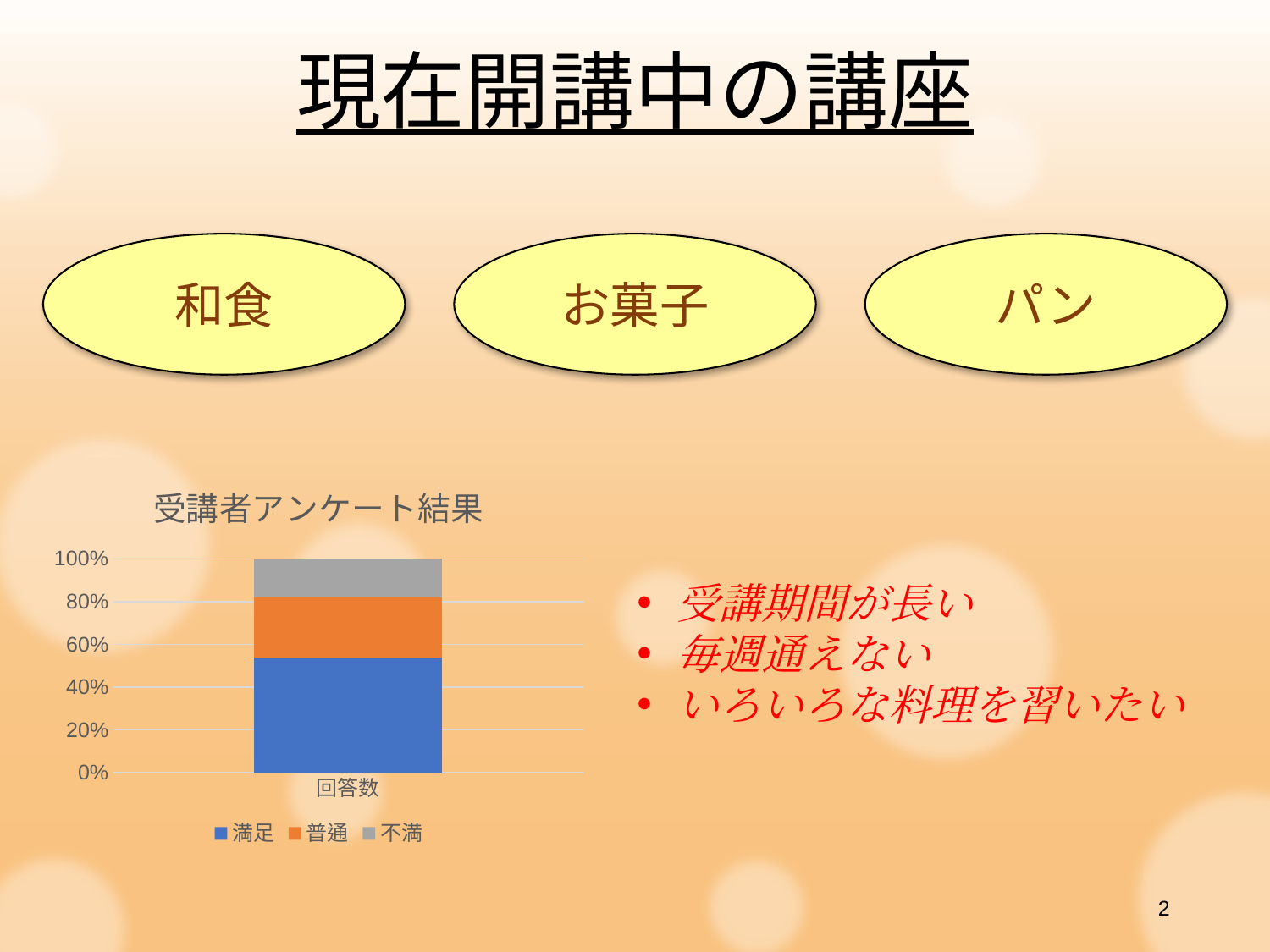

現在開講中の講座
和食
お菓子
パン

### Chart: 受講者アンケート結果

| Category | 満足 | 普通 | 不満 |
|---|---|---|---|
| 回答数 | 102.0 | 54.0 | 34.0 |
受講期間が長い
毎週通えない
いろいろな料理を習いたい
2